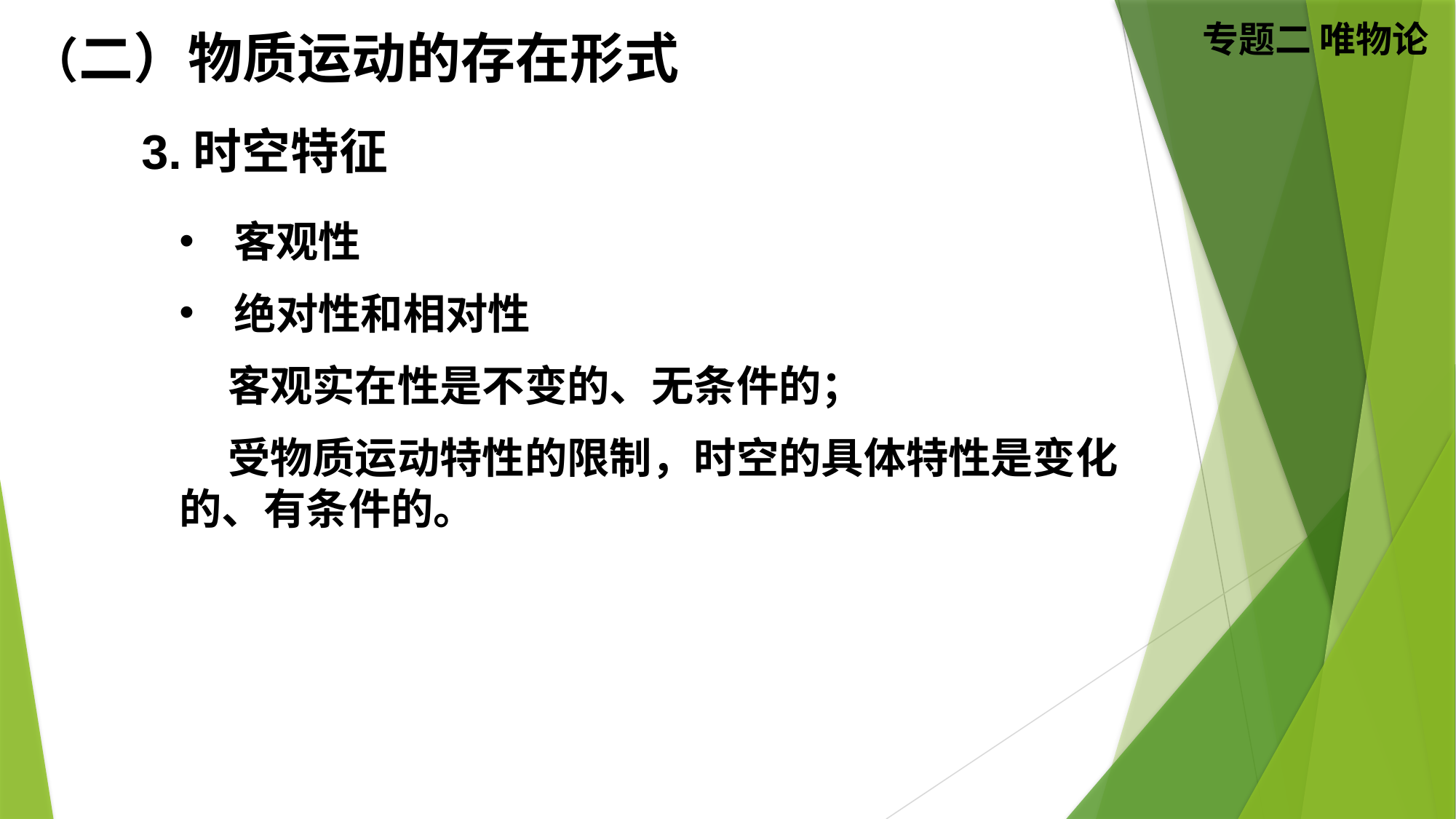

（二）物质运动的存在形式
3.时空特征
客观性
绝对性和相对性
    客观实在性是不变的、无条件的；
    受物质运动特性的限制，时空的具体特性是变化的、有条件的。